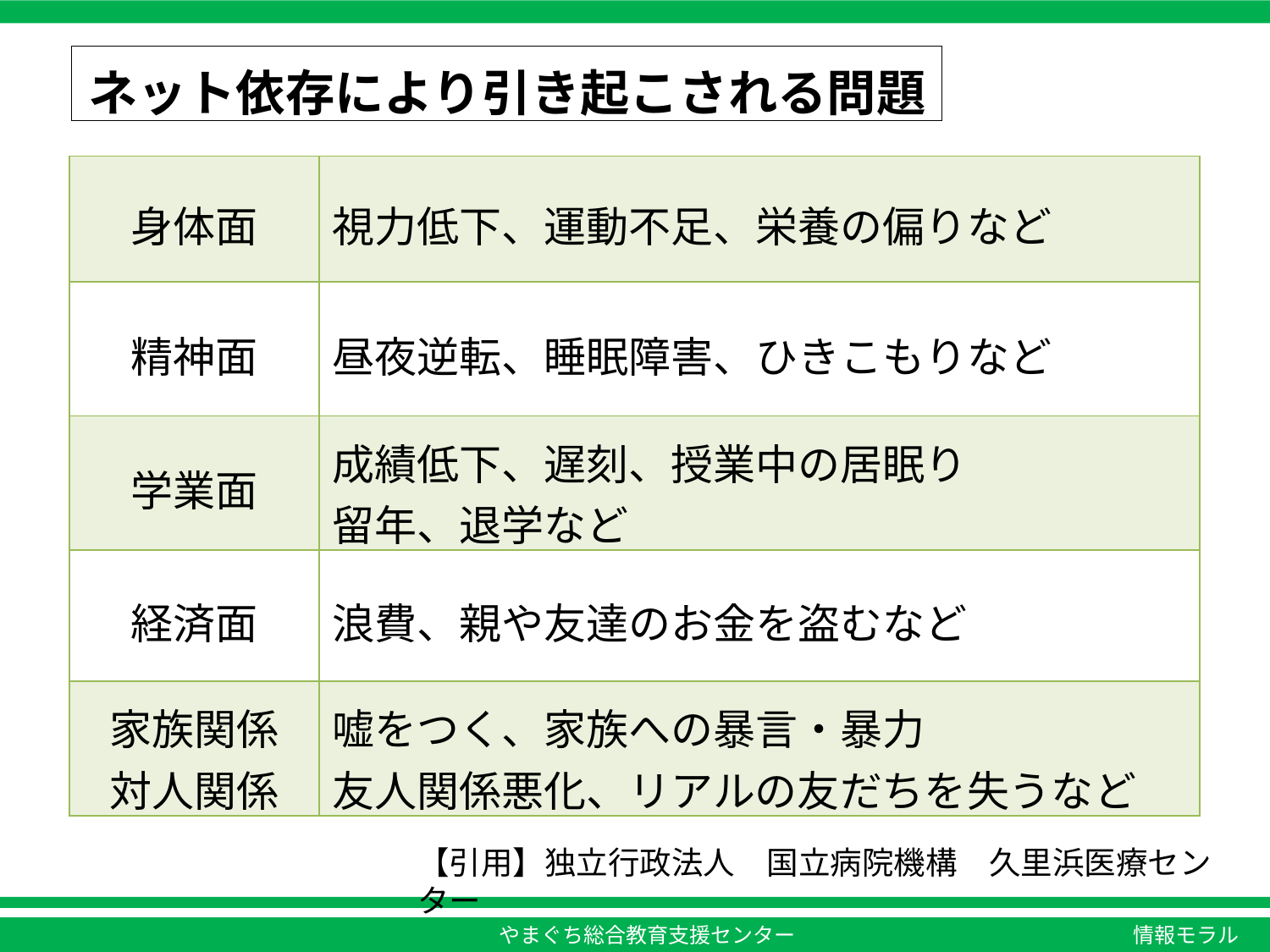

ネット依存により引き起こされる問題
| 身体面 | 視力低下、運動不足、栄養の偏りなど |
| --- | --- |
| 精神面 | 昼夜逆転、睡眠障害、ひきこもりなど |
| 学業面 | 成績低下、遅刻、授業中の居眠り 留年、退学など |
| 経済面 | 浪費、親や友達のお金を盗むなど |
| 家族関係 対人関係 | 嘘をつく、家族への暴言・暴力 友人関係悪化、リアルの友だちを失うなど |
【引用】独立行政法人　国立病院機構　久里浜医療センター